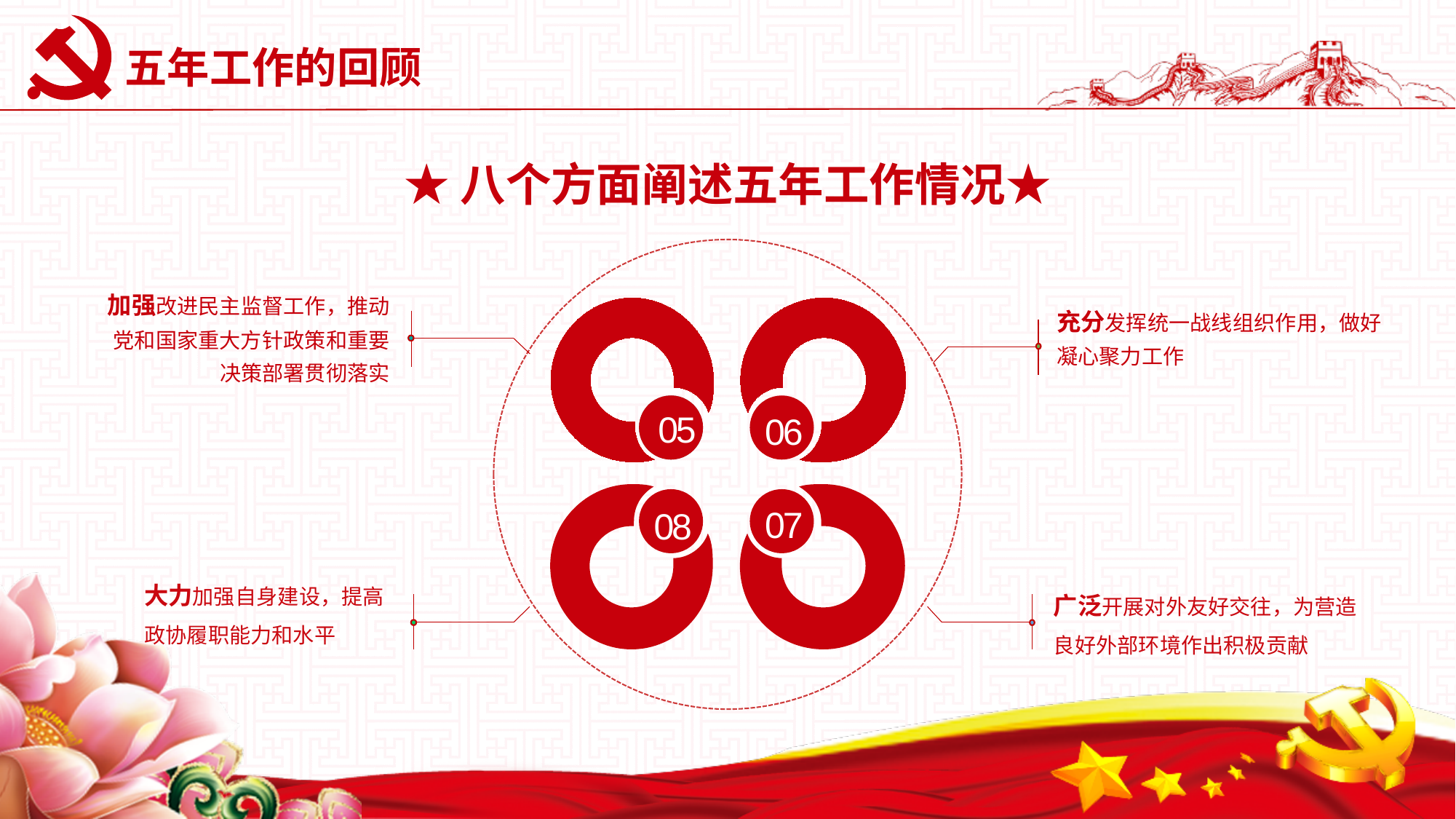

# 五年工作的回顾
★八个方面阐述五年工作情况★

加强改进民主监督工作，推动党和国家重大方针政策和重要决策部署贯彻落实
大力加强自身建设，提高政协履职能力和水平

充分发挥统一战线组织作用，做好凝心聚力工作

05

06

08

07
广泛开展对外友好交往，为营造良好外部环境作出积极贡献